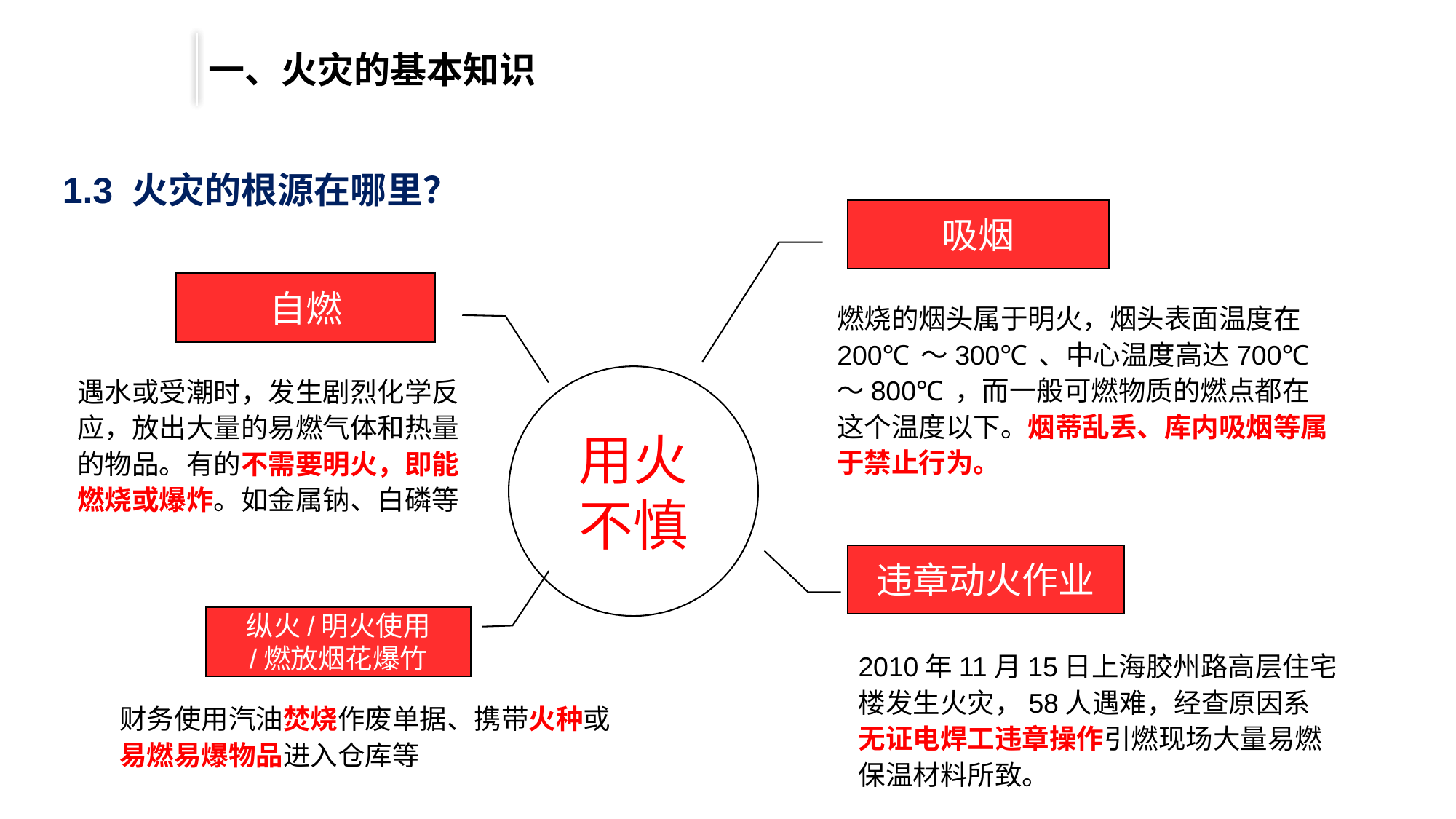

一、火灾的基本知识
1.3 火灾的根源在哪里？
吸烟
自燃
燃烧的烟头属于明火，烟头表面温度在200℃～300℃、中心温度高达700℃～800℃，而一般可燃物质的燃点都在这个温度以下。烟蒂乱丢、库内吸烟等属于禁止行为。
遇水或受潮时，发生剧烈化学反应，放出大量的易燃气体和热量的物品。有的不需要明火，即能燃烧或爆炸。如金属钠、白磷等
用火
不慎
违章动火作业
纵火/明火使用
/燃放烟花爆竹
2010年11月15日上海胶州路高层住宅楼发生火灾，58人遇难，经查原因系无证电焊工违章操作引燃现场大量易燃保温材料所致。
财务使用汽油焚烧作废单据、携带火种或易燃易爆物品进入仓库等